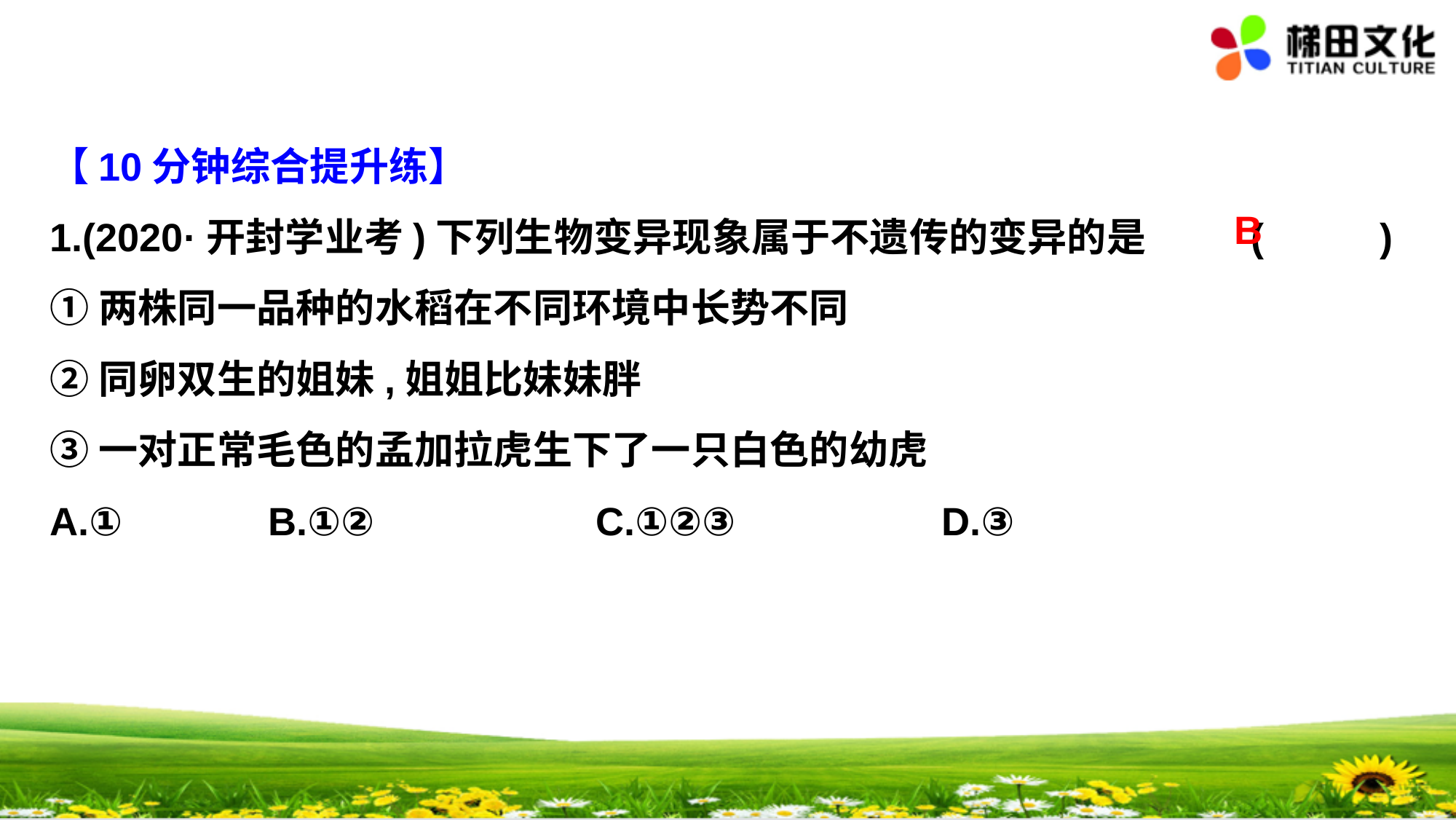

【10分钟综合提升练】
1.(2020·开封学业考)下列生物变异现象属于不遗传的变异的是	(　  　)
①两株同一品种的水稻在不同环境中长势不同
②同卵双生的姐妹,姐姐比妹妹胖
③一对正常毛色的孟加拉虎生下了一只白色的幼虎
A.①　　　	B.①②　　　	C.①②③　　　	 D.③
B